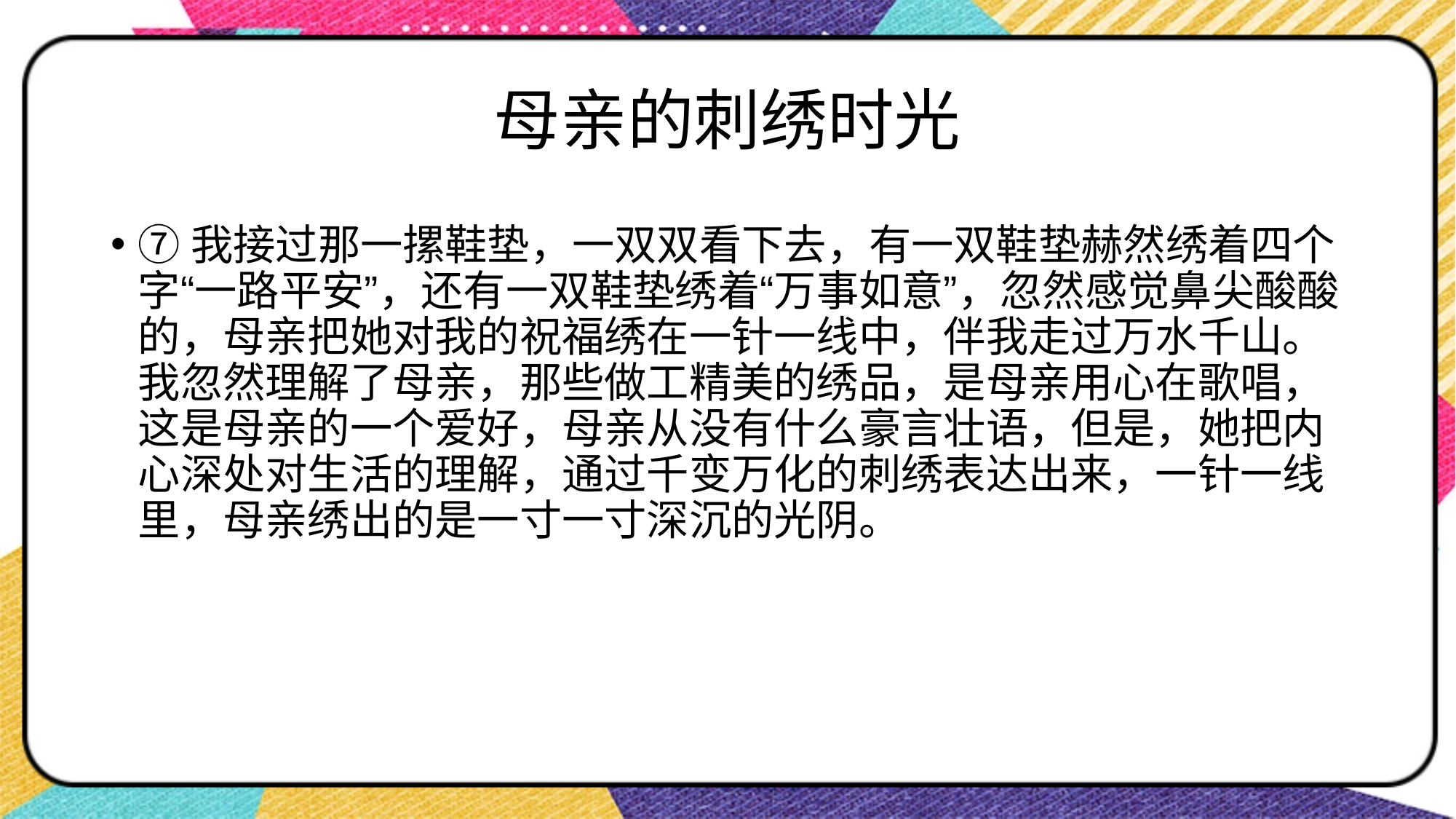

# 母亲的刺绣时光
⑦我接过那一摞鞋垫，一双双看下去，有一双鞋垫赫然绣着四个字“一路平安”，还有一双鞋垫绣着“万事如意”，忽然感觉鼻尖酸酸的，母亲把她对我的祝福绣在一针一线中，伴我走过万水千山。我忽然理解了母亲，那些做工精美的绣品，是母亲用心在歌唱，这是母亲的一个爱好，母亲从没有什么豪言壮语，但是，她把内心深处对生活的理解，通过千变万化的刺绣表达出来，一针一线里，母亲绣出的是一寸一寸深沉的光阴。